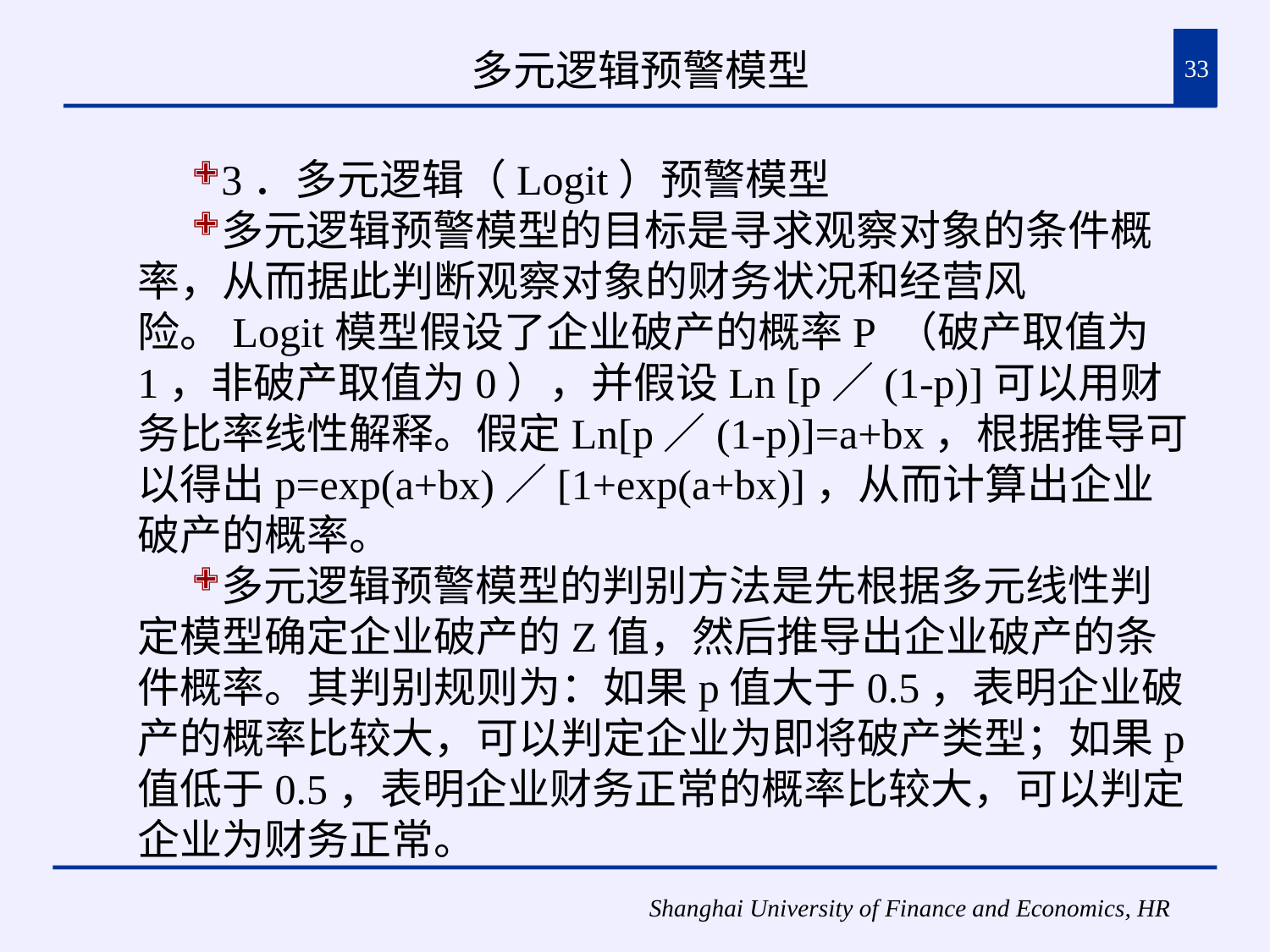

# 多元逻辑预警模型
33
3．多元逻辑（Logit）预警模型
多元逻辑预警模型的目标是寻求观察对象的条件概率，从而据此判断观察对象的财务状况和经营风险。Logit模型假设了企业破产的概率P （破产取值为1，非破产取值为0），并假设Ln [p／(1-p)]可以用财务比率线性解释。假定Ln[p／(1-p)]=a+bx，根据推导可以得出p=exp(a+bx)／[1+exp(a+bx)]，从而计算出企业破产的概率。
多元逻辑预警模型的判别方法是先根据多元线性判定模型确定企业破产的Z值，然后推导出企业破产的条件概率。其判别规则为：如果p值大于0.5，表明企业破产的概率比较大，可以判定企业为即将破产类型；如果p值低于0.5，表明企业财务正常的概率比较大，可以判定企业为财务正常。